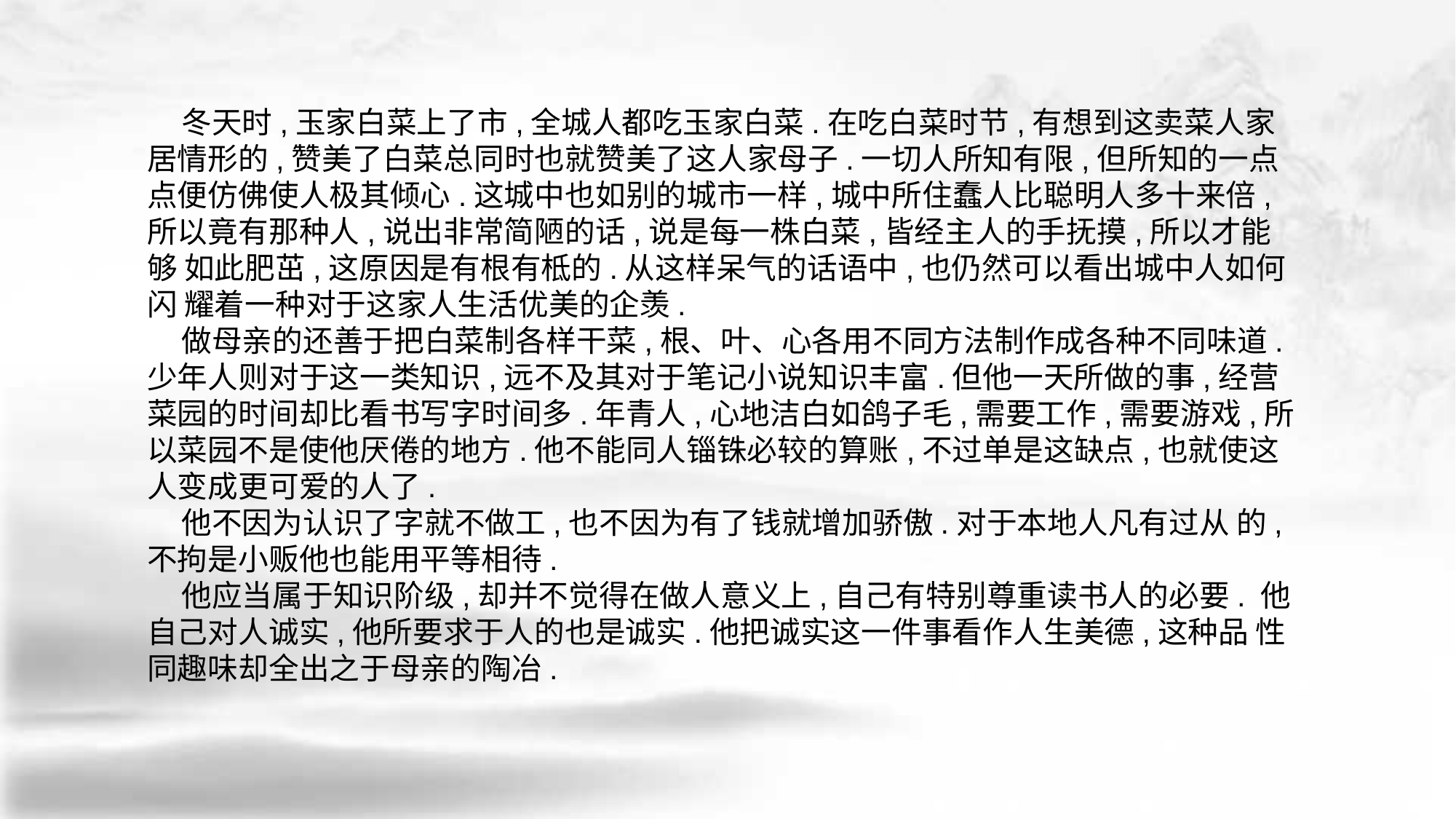

冬天时,玉家白菜上了市,全城人都吃玉家白菜.在吃白菜时节,有想到这卖菜人家 居情形的,赞美了白菜总同时也就赞美了这人家母子.一切人所知有限,但所知的一点 点便仿佛使人极其倾心.这城中也如别的城市一样,城中所住蠢人比聪明人多十来倍, 所以竟有那种人,说出非常简陋的话,说是每一株白菜,皆经主人的手抚摸,所以才能够 如此肥茁,这原因是有根有柢的.从这样呆气的话语中,也仍然可以看出城中人如何闪 耀着一种对于这家人生活优美的企羡.
    做母亲的还善于把白菜制各样干菜,根、叶、心各用不同方法制作成各种不同味道. 少年人则对于这一类知识,远不及其对于笔记小说知识丰富.但他一天所做的事,经营 菜园的时间却比看书写字时间多.年青人,心地洁白如鸽子毛,需要工作,需要游戏,所 以菜园不是使他厌倦的地方.他不能同人锱铢必较的算账,不过单是这缺点,也就使这 人变成更可爱的人了.
    他不因为认识了字就不做工,也不因为有了钱就增加骄傲.对于本地人凡有过从 的,不拘是小贩他也能用平等相待.
    他应当属于知识阶级,却并不觉得在做人意义上,自己有特别尊重读书人的必要. 他自己对人诚实,他所要求于人的也是诚实.他把诚实这一件事看作人生美德,这种品 性同趣味却全出之于母亲的陶冶.